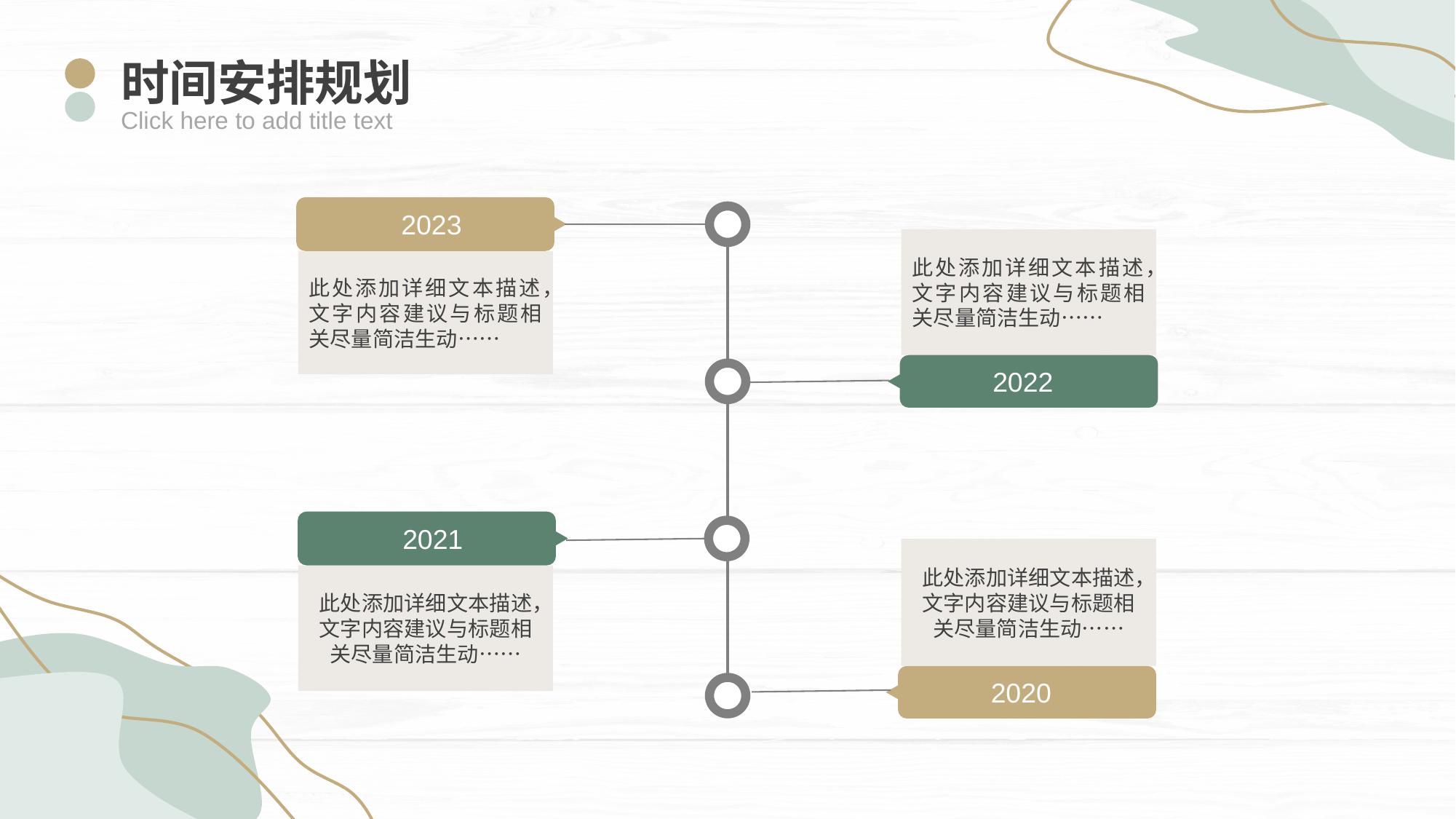

时间安排规划
Click here to add title text

2023

此处添加详细文本描述，文字内容建议与标题相关尽量简洁生动……
此处添加详细文本描述，文字内容建议与标题相关尽量简洁生动……
2022

2021

此处添加详细文本描述，文字内容建议与标题相关尽量简洁生动……
此处添加详细文本描述，文字内容建议与标题相关尽量简洁生动……
2020